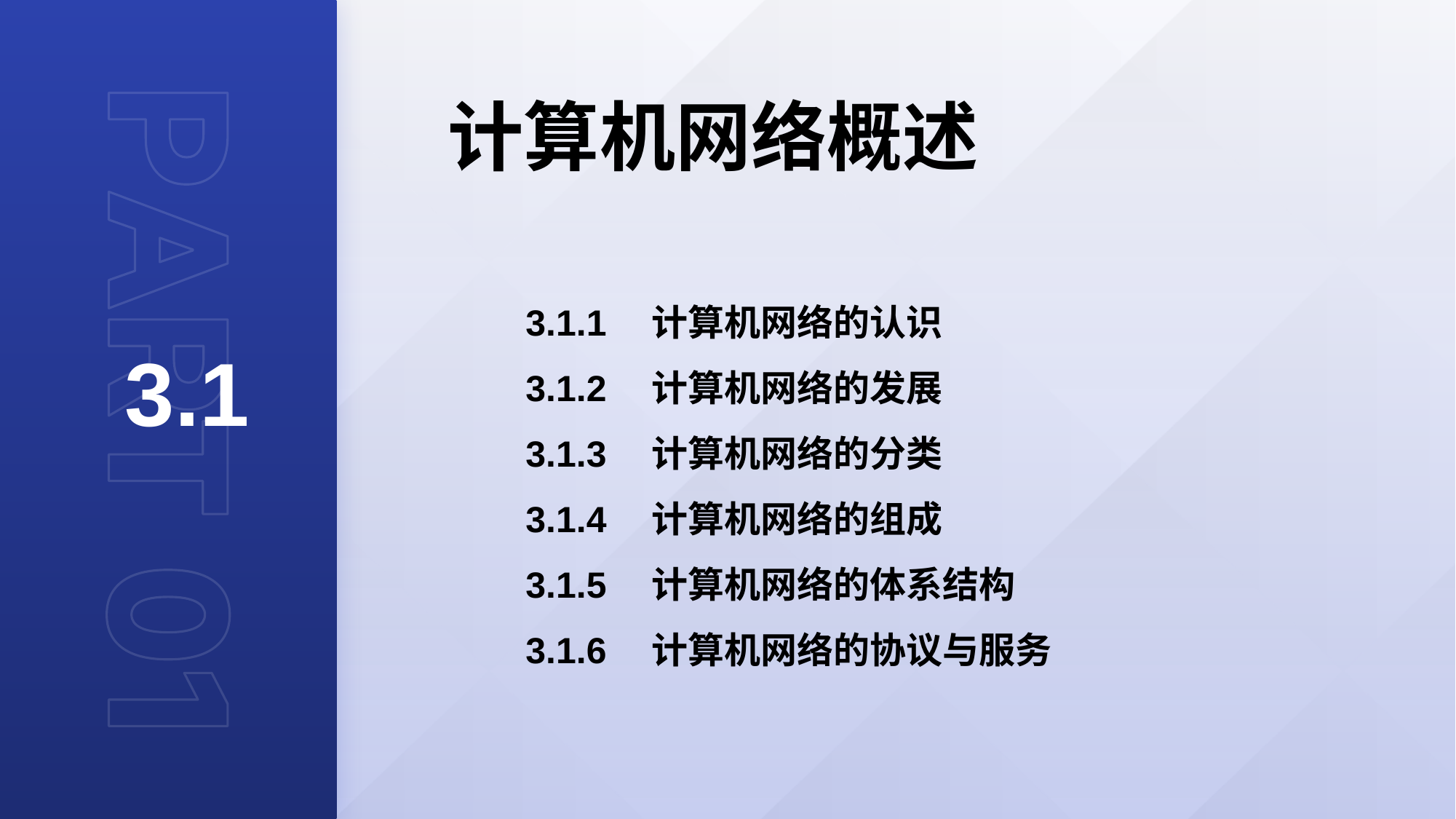

计算机网络概述
3.1
3.1.1　计算机网络的认识
3.1.2　计算机网络的发展
3.1.3　计算机网络的分类
3.1.4　计算机网络的组成
3.1.5　计算机网络的体系结构
3.1.6　计算机网络的协议与服务